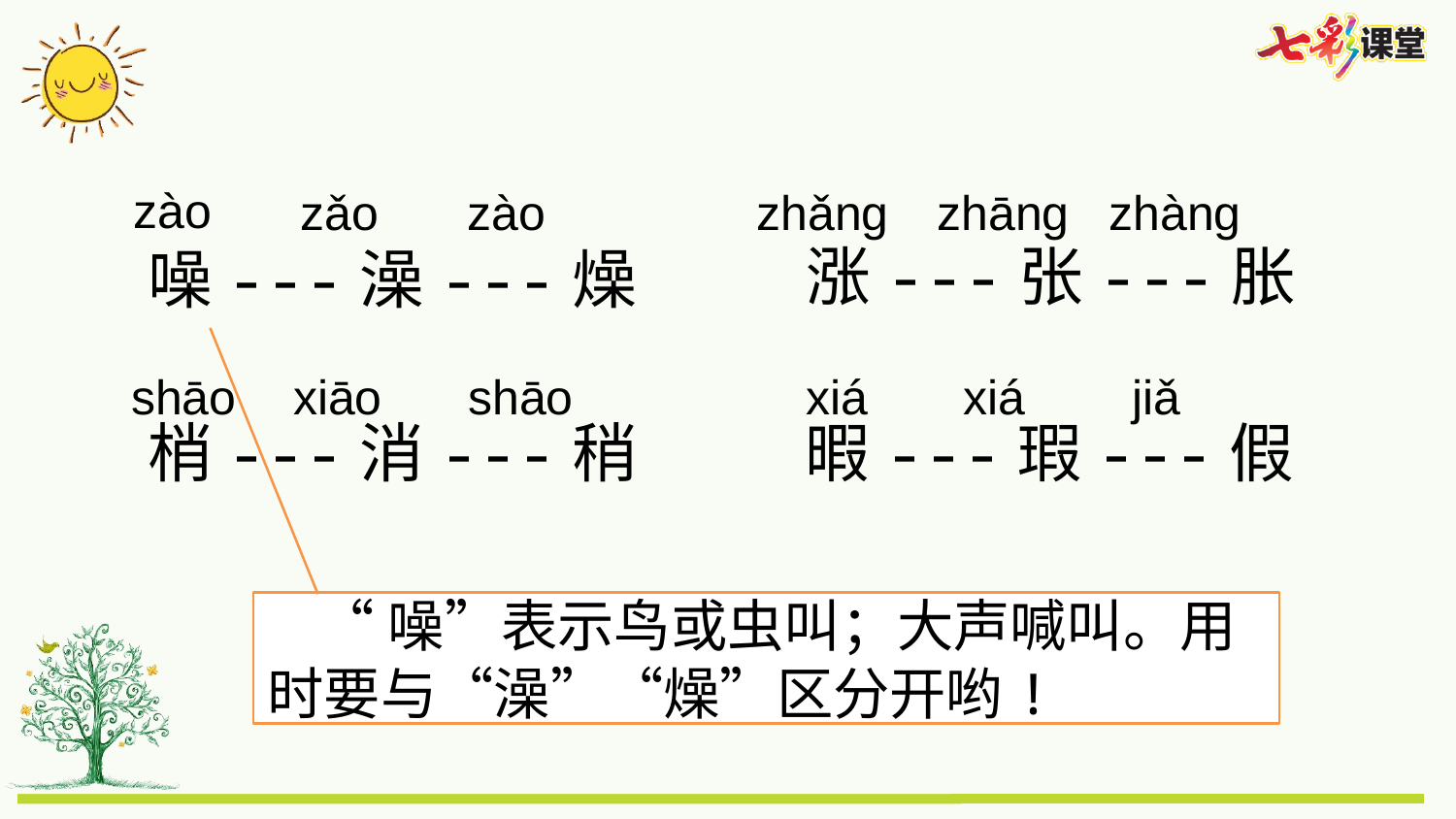

zào
zǎo
zào
zhǎng
zhāng
zhàng
涨---张---胀
噪---澡---燥
shāo
xiāo
shāo
xiá
xiá
jiǎ
梢---消---稍
暇---瑕---假
    “噪”表示鸟或虫叫；大声喊叫。用时要与“澡”“燥”区分开哟!